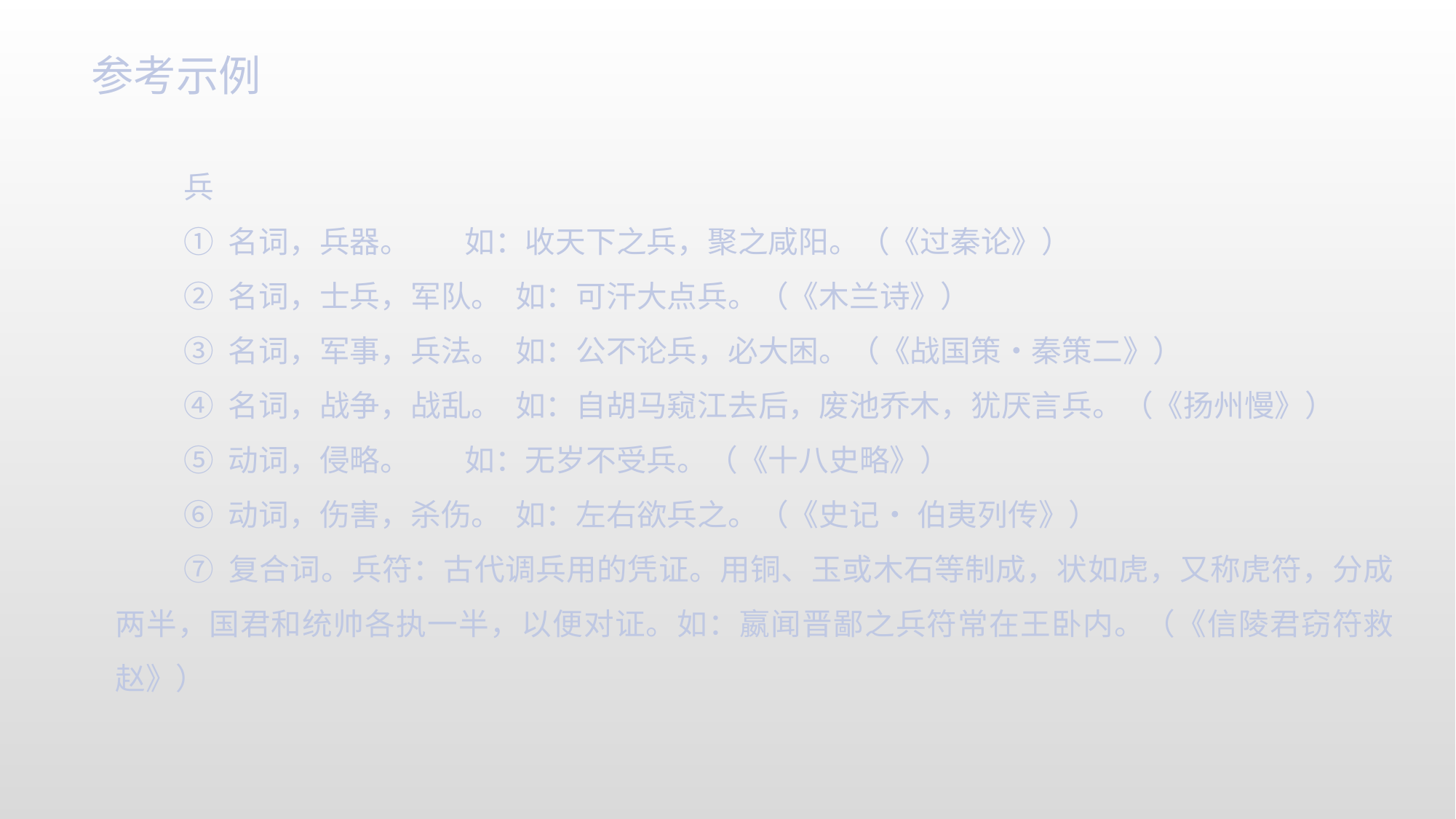

参考示例
兵
① 名词，兵器。        如：收天下之兵，聚之咸阳。（《过秦论》）
② 名词，士兵，军队。  如：可汗大点兵。（《木兰诗》）
③ 名词，军事，兵法。  如：公不论兵，必大困。（《战国策•秦策二》）
④ 名词，战争，战乱。  如：自胡马窥江去后，废池乔木，犹厌言兵。（《扬州慢》）
⑤ 动词，侵略。        如：无岁不受兵。（《十八史略》）
⑥ 动词，伤害，杀伤。  如：左右欲兵之。（《史记• 伯夷列传》）
⑦ 复合词。兵符：古代调兵用的凭证。用铜、玉或木石等制成，状如虎，又称虎符，分成两半，国君和统帅各执一半，以便对证。如：嬴闻晋鄙之兵符常在王卧内。（《信陵君窃符救赵》）